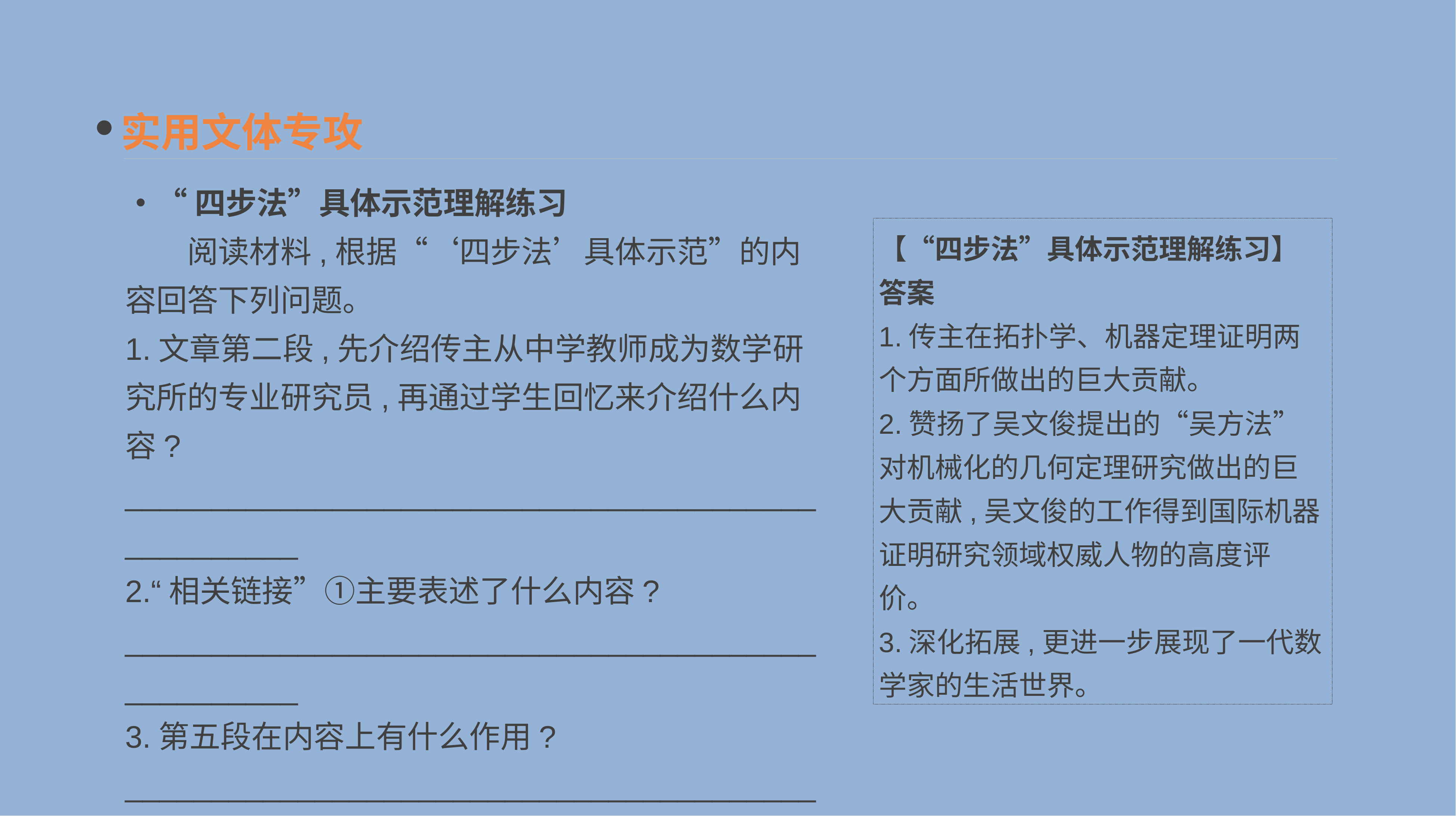

实用文体专攻

•“四步法”具体示范理解练习
　　阅读材料,根据“‘四步法’具体示范”的内容回答下列问题。
1.文章第二段,先介绍传主从中学教师成为数学研究所的专业研究员,再通过学生回忆来介绍什么内容?
__________________________________________________
2.“相关链接”①主要表述了什么内容?
__________________________________________________
3.第五段在内容上有什么作用?
__________________________________________________
【“四步法”具体示范理解练习】答案
1.传主在拓扑学、机器定理证明两个方面所做出的巨大贡献。
2.赞扬了吴文俊提出的“吴方法”对机械化的几何定理研究做出的巨大贡献,吴文俊的工作得到国际机器证明研究领域权威人物的高度评价。
3.深化拓展,更进一步展现了一代数学家的生活世界。